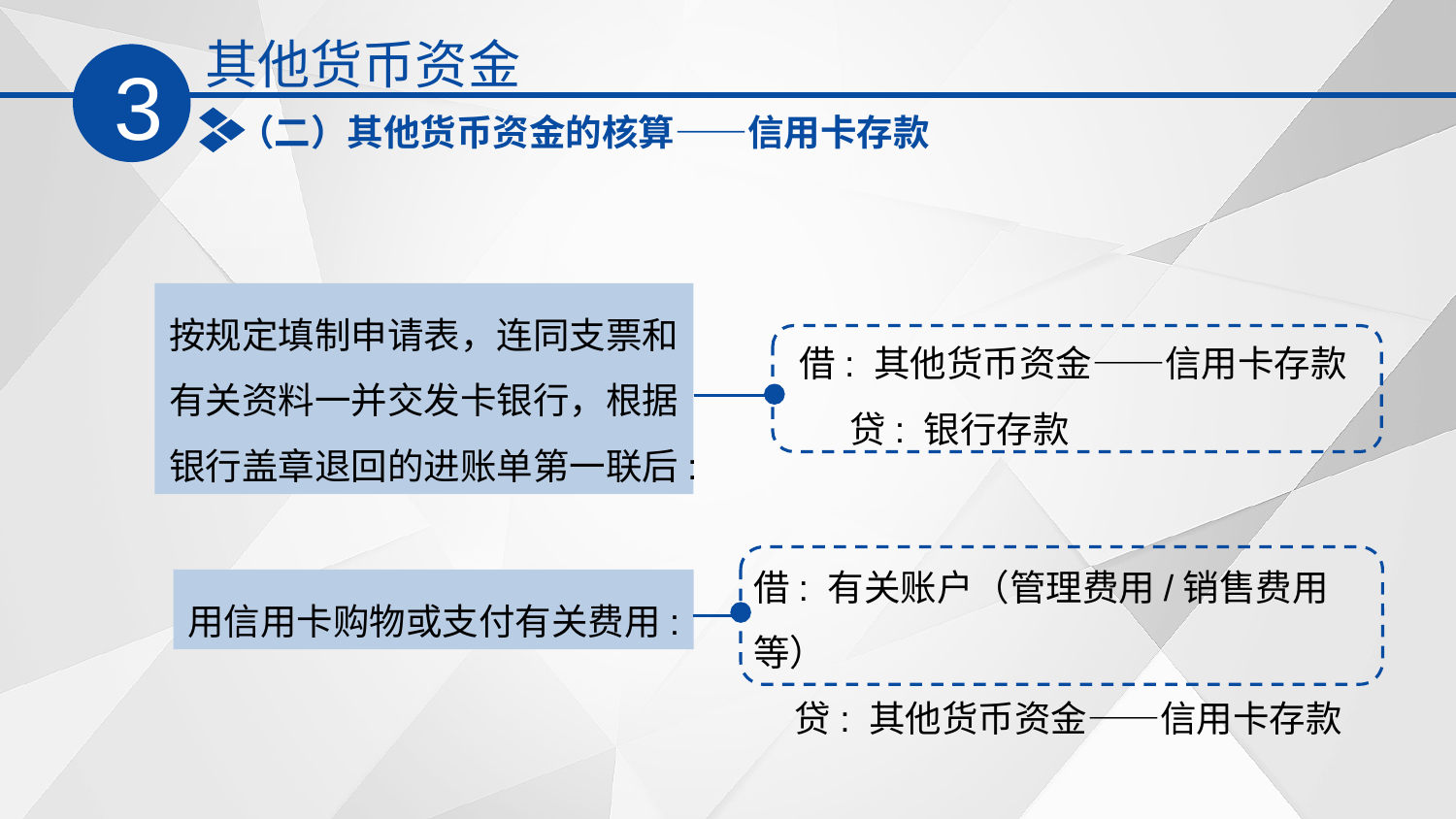

其他货币资金
3

（二）其他货币资金的核算——信用卡存款

按规定填制申请表，连同支票和有关资料一并交发卡银行，根据银行盖章退回的进账单第一联后:
借: 其他货币资金——信用卡存款
     贷: 银行存款

借: 有关账户（管理费用/销售费用等）
    贷: 其他货币资金——信用卡存款

用信用卡购物或支付有关费用: